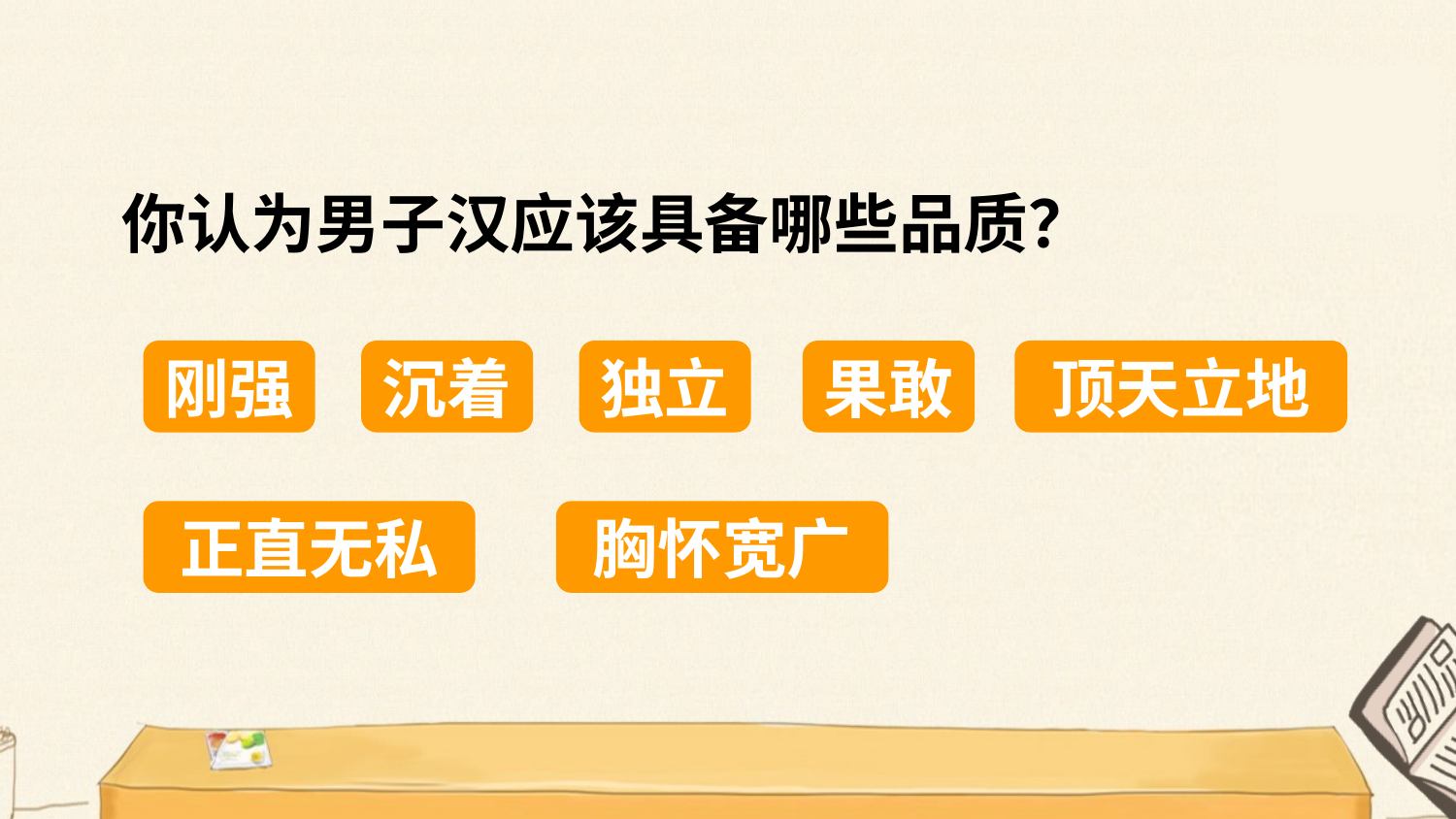

你认为男子汉应该具备哪些品质？
刚强
沉着
独立
果敢
顶天立地
正直无私
胸怀宽广